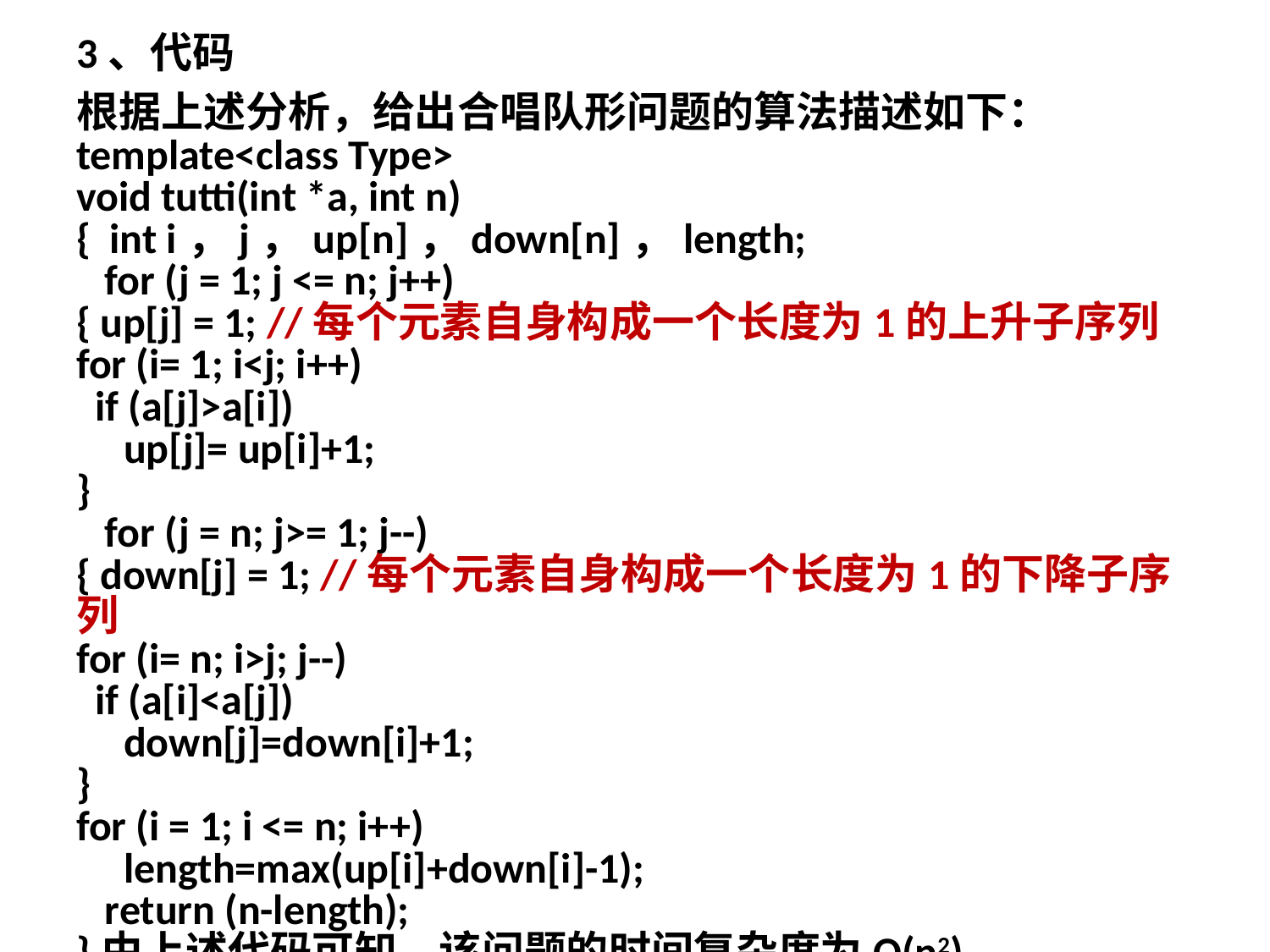

3、代码
根据上述分析，给出合唱队形问题的算法描述如下：
template<class Type>
void tutti(int *a, int n)
{  int i，j，up[n]，down[n]，length;
   for (j = 1; j <= n; j++)
{ up[j] = 1; //每个元素自身构成一个长度为1的上升子序列
for (i= 1; i<j; i++)
  if (a[j]>a[i])
     up[j]= up[i]+1;
}
   for (j = n; j>= 1; j--)
{ down[j] = 1; //每个元素自身构成一个长度为1的下降子序列
for (i= n; i>j; j--)
  if (a[i]<a[j])
     down[j]=down[i]+1;
}
for (i = 1; i <= n; i++)
     length=max(up[i]+down[i]-1);
   return (n-length);
}由上述代码可知，该问题的时间复杂度为O(n2)。